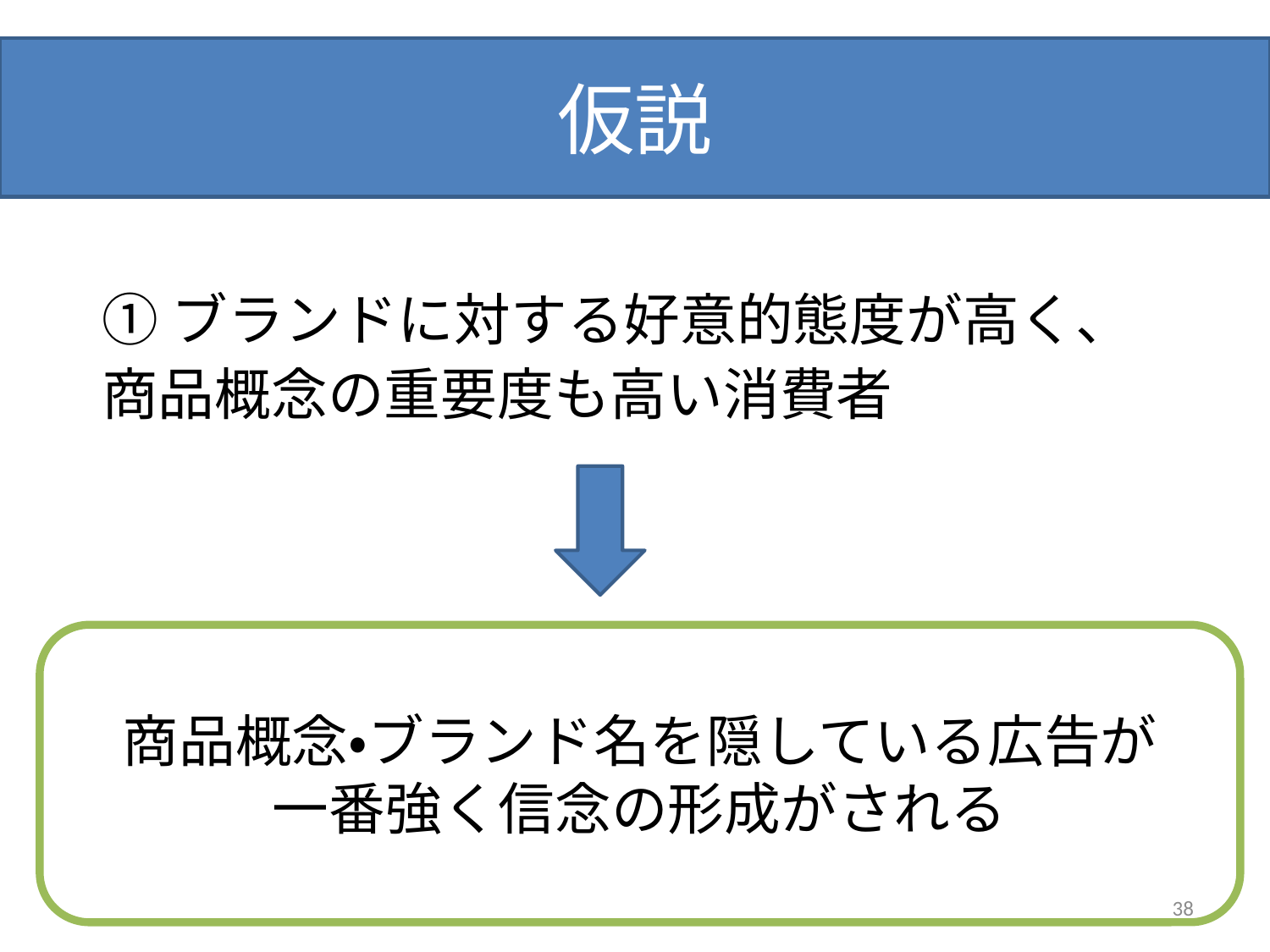

# 仮説
①ブランドに対する好意的態度が高く、
商品概念の重要度も高い消費者

商品概念・ブランド名を隠している広告が
一番強く信念の形成がされる
38